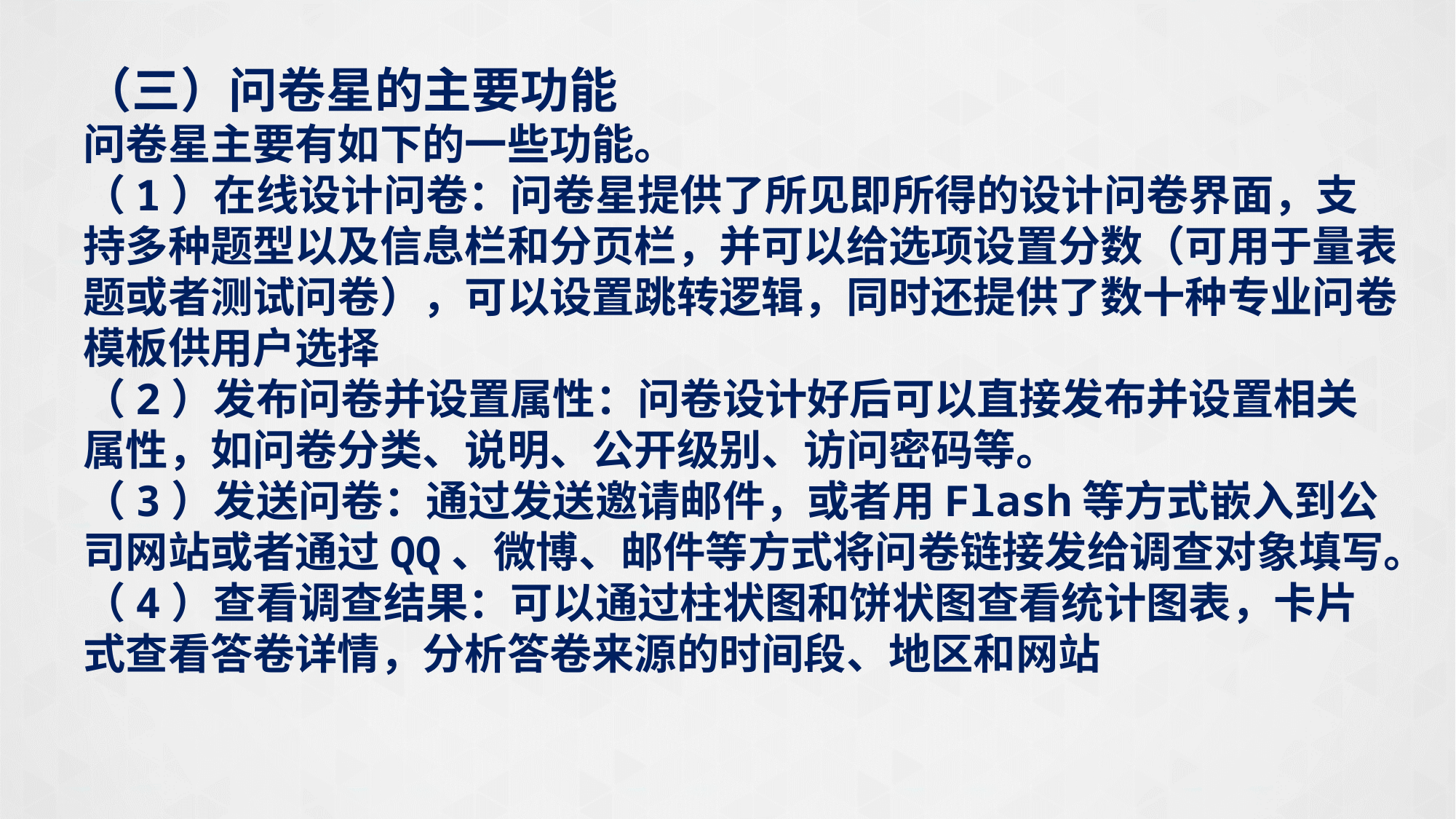

（三）问卷星的主要功能
问卷星主要有如下的一些功能。
（1）在线设计问卷：问卷星提供了所见即所得的设计问卷界面，支持多种题型以及信息栏和分页栏，并可以给选项设置分数（可用于量表题或者测试问卷），可以设置跳转逻辑，同时还提供了数十种专业问卷模板供用户选择
（2）发布问卷并设置属性：问卷设计好后可以直接发布并设置相关属性，如问卷分类、说明、公开级别、访问密码等。
（3）发送问卷：通过发送邀请邮件，或者用Flash等方式嵌入到公司网站或者通过QQ、微博、邮件等方式将问卷链接发给调查对象填写。
（4）查看调查结果：可以通过柱状图和饼状图查看统计图表，卡片式查看答卷详情，分析答卷来源的时间段、地区和网站